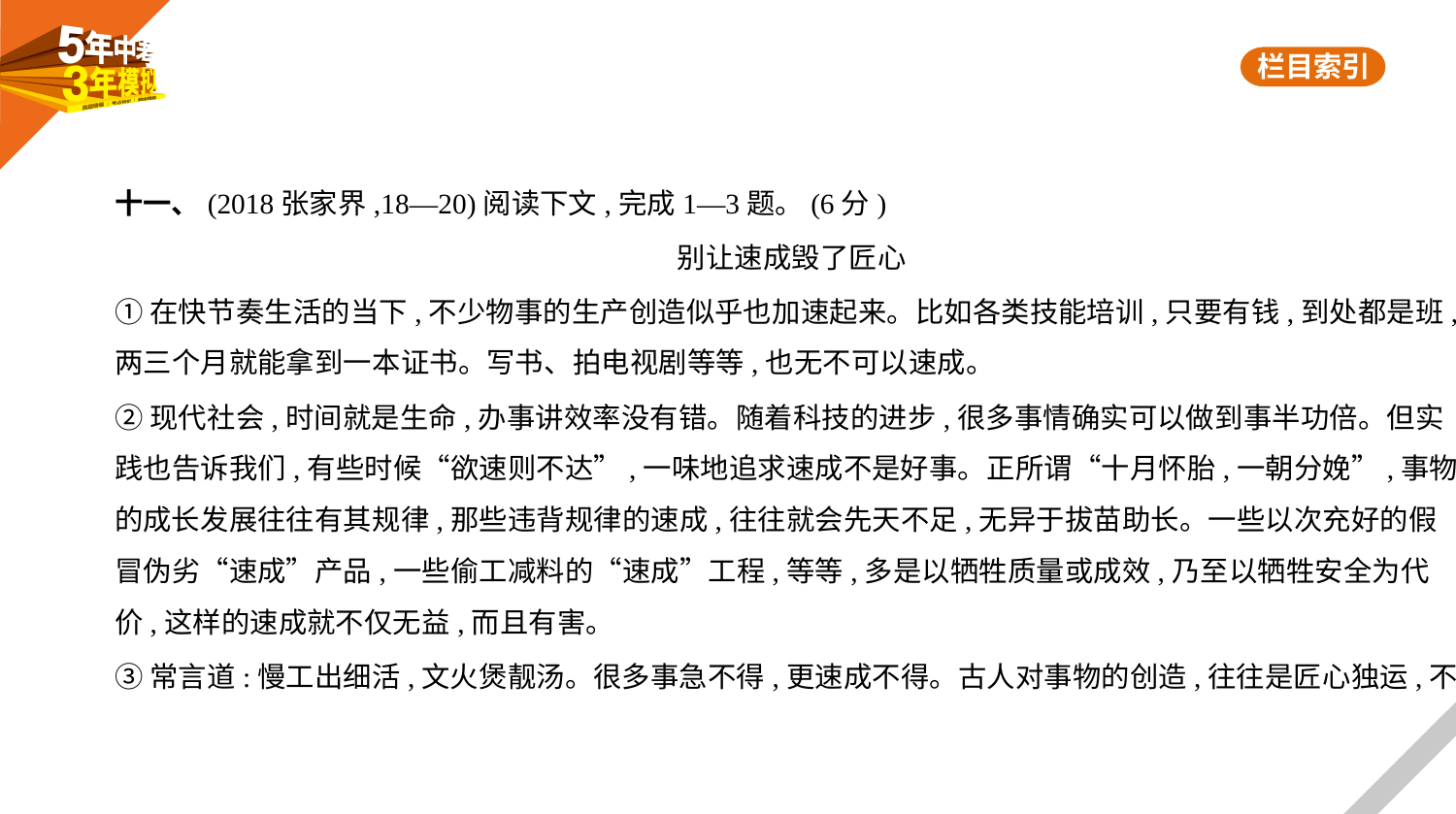

十一、(2018张家界,18—20)阅读下文,完成1—3题。(6分)
别让速成毁了匠心
①在快节奏生活的当下,不少物事的生产创造似乎也加速起来。比如各类技能培训,只要有钱,到处都是班,
两三个月就能拿到一本证书。写书、拍电视剧等等,也无不可以速成。
②现代社会,时间就是生命,办事讲效率没有错。随着科技的进步,很多事情确实可以做到事半功倍。但实
践也告诉我们,有些时候“欲速则不达”,一味地追求速成不是好事。正所谓“十月怀胎,一朝分娩”,事物
的成长发展往往有其规律,那些违背规律的速成,往往就会先天不足,无异于拔苗助长。一些以次充好的假
冒伪劣“速成”产品,一些偷工减料的“速成”工程,等等,多是以牺牲质量或成效,乃至以牺牲安全为代
价,这样的速成就不仅无益,而且有害。
③常言道:慢工出细活,文火煲靓汤。很多事急不得,更速成不得。古人对事物的创造,往往是匠心独运,不